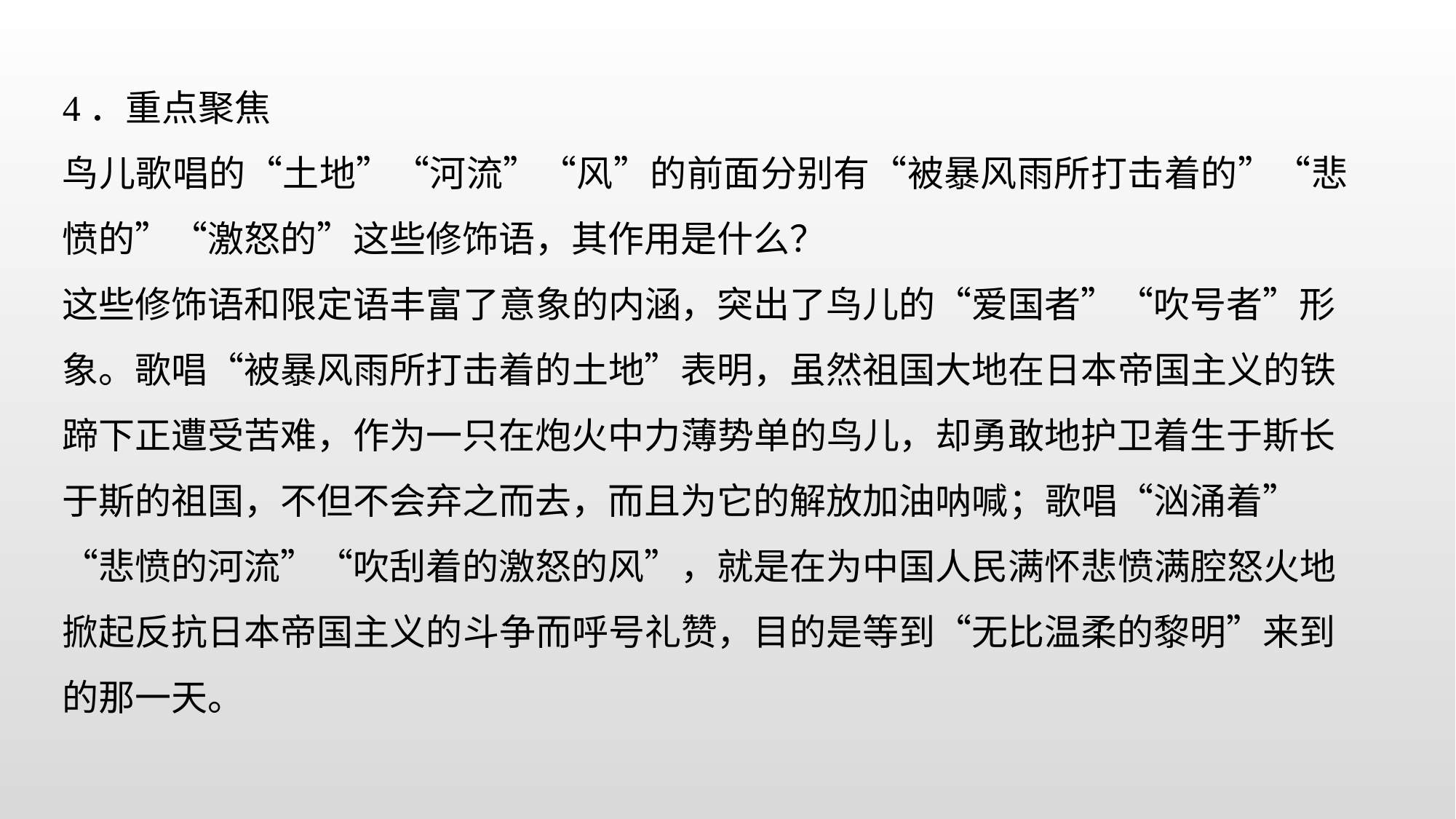

4．重点聚焦
鸟儿歌唱的“土地”“河流”“风”的前面分别有“被暴风雨所打击着的”“悲愤的”“激怒的”这些修饰语，其作用是什么？
这些修饰语和限定语丰富了意象的内涵，突出了鸟儿的“爱国者”“吹号者”形象。歌唱“被暴风雨所打击着的土地”表明，虽然祖国大地在日本帝国主义的铁蹄下正遭受苦难，作为一只在炮火中力薄势单的鸟儿，却勇敢地护卫着生于斯长于斯的祖国，不但不会弃之而去，而且为它的解放加油呐喊；歌唱“汹涌着”“悲愤的河流”“吹刮着的激怒的风”，就是在为中国人民满怀悲愤满腔怒火地掀起反抗日本帝国主义的斗争而呼号礼赞，目的是等到“无比温柔的黎明”来到的那一天。